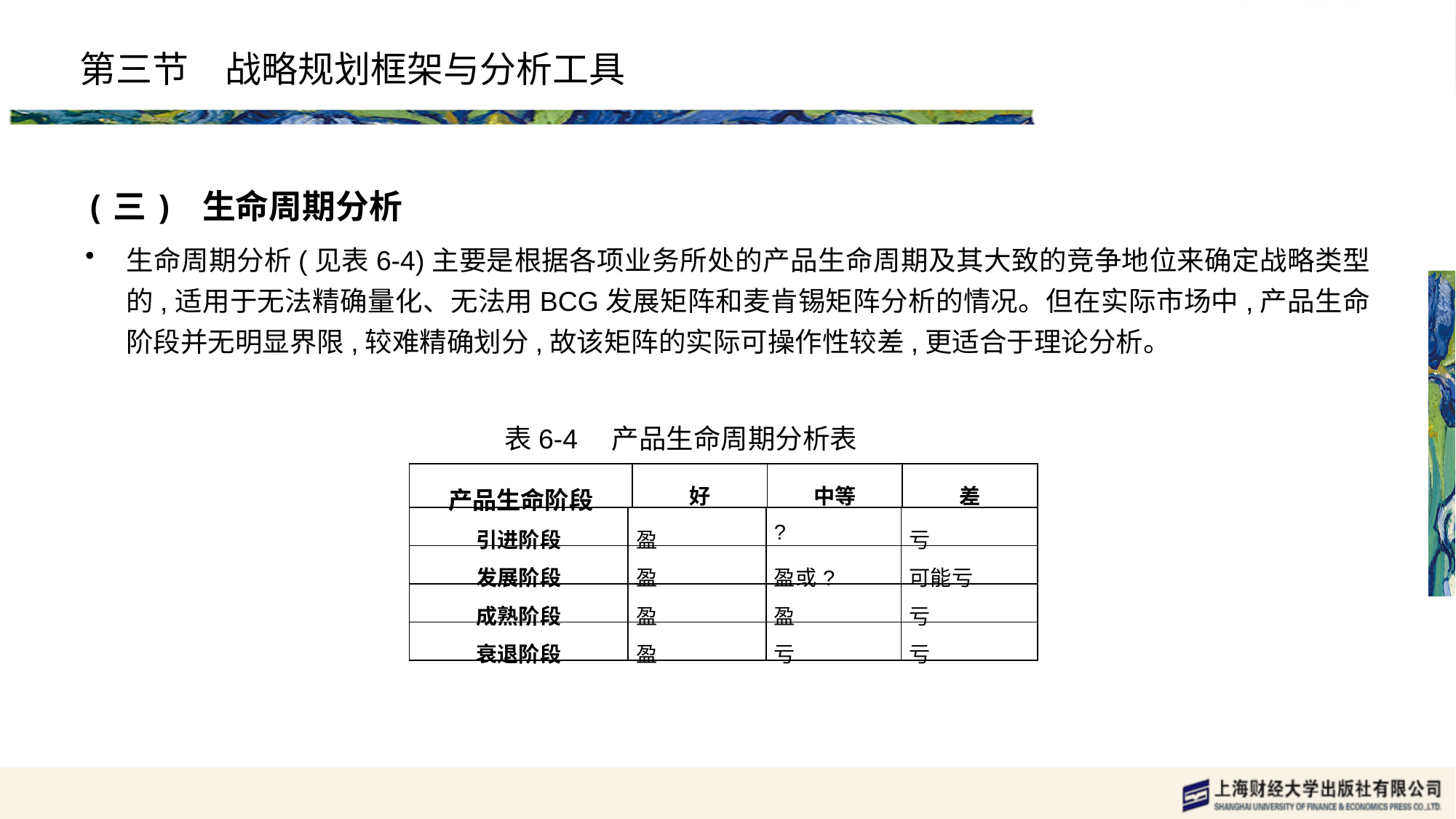

# 第三节　战略规划框架与分析工具
(三) 生命周期分析
生命周期分析(见表6-4)主要是根据各项业务所处的产品生命周期及其大致的竞争地位来确定战略类型的,适用于无法精确量化、无法用BCG发展矩阵和麦肯锡矩阵分析的情况。但在实际市场中,产品生命阶段并无明显界限,较难精确划分,故该矩阵的实际可操作性较差,更适合于理论分析。
表6-4　产品生命周期分析表
| 产品生命阶段 |  | 好 |  | 中等 |  | 差 |
| --- | --- | --- | --- | --- | --- | --- |
| 引进阶段 | 盈 |  | ? |  | 亏 |  |
| 发展阶段 | 盈 |  | 盈或? |  | 可能亏 |  |
| 成熟阶段 | 盈 |  | 盈 |  | 亏 |  |
| 衰退阶段 | 盈 |  | 亏 |  | 亏 |  |
|  |  |  |  |  |  |  |